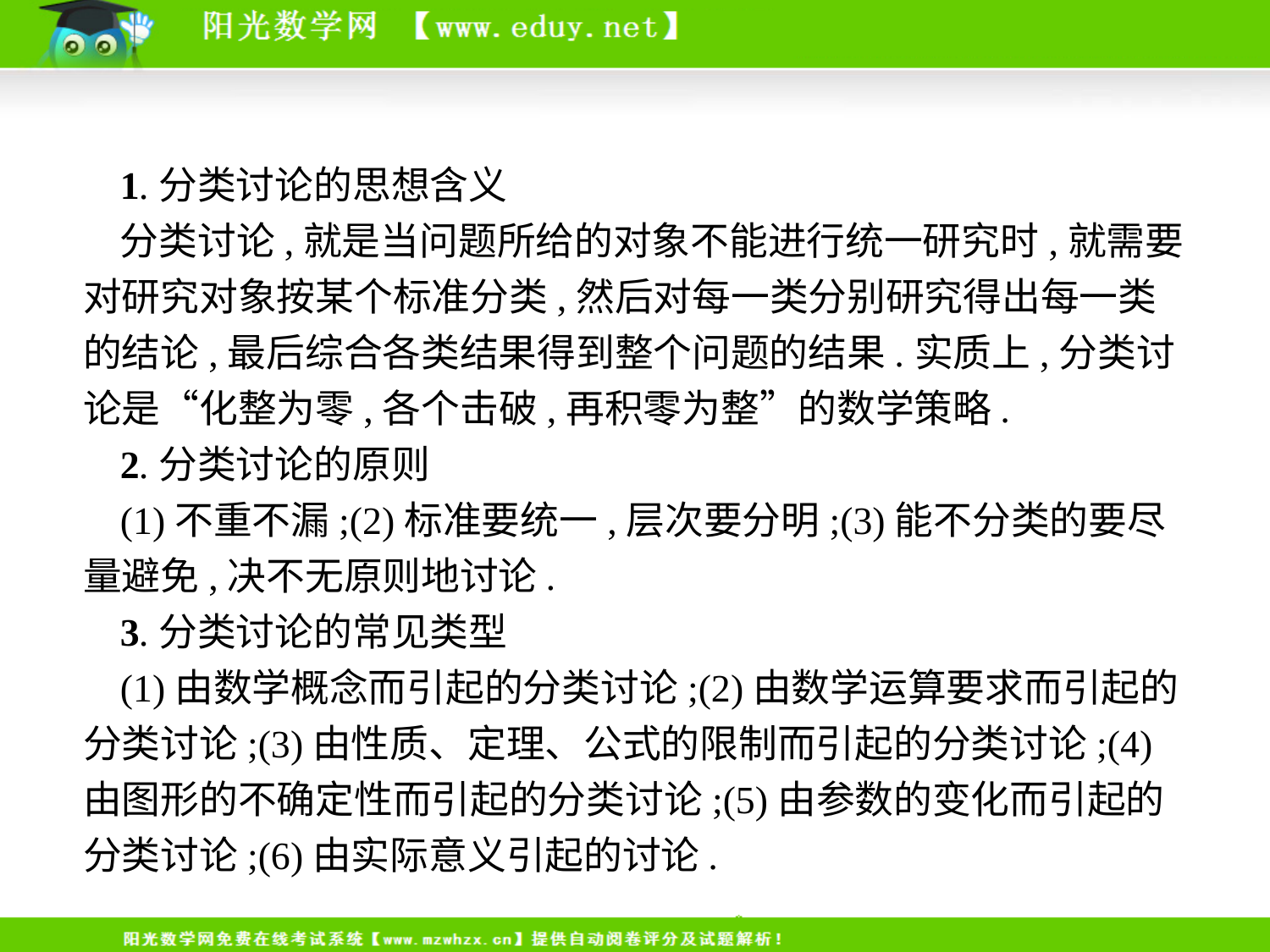

1.分类讨论的思想含义
分类讨论,就是当问题所给的对象不能进行统一研究时,就需要对研究对象按某个标准分类,然后对每一类分别研究得出每一类的结论,最后综合各类结果得到整个问题的结果.实质上,分类讨论是“化整为零,各个击破,再积零为整”的数学策略.
2.分类讨论的原则
(1)不重不漏;(2)标准要统一,层次要分明;(3)能不分类的要尽量避免,决不无原则地讨论.
3.分类讨论的常见类型
(1)由数学概念而引起的分类讨论;(2)由数学运算要求而引起的分类讨论;(3)由性质、定理、公式的限制而引起的分类讨论;(4)由图形的不确定性而引起的分类讨论;(5)由参数的变化而引起的分类讨论;(6)由实际意义引起的讨论.
-3-